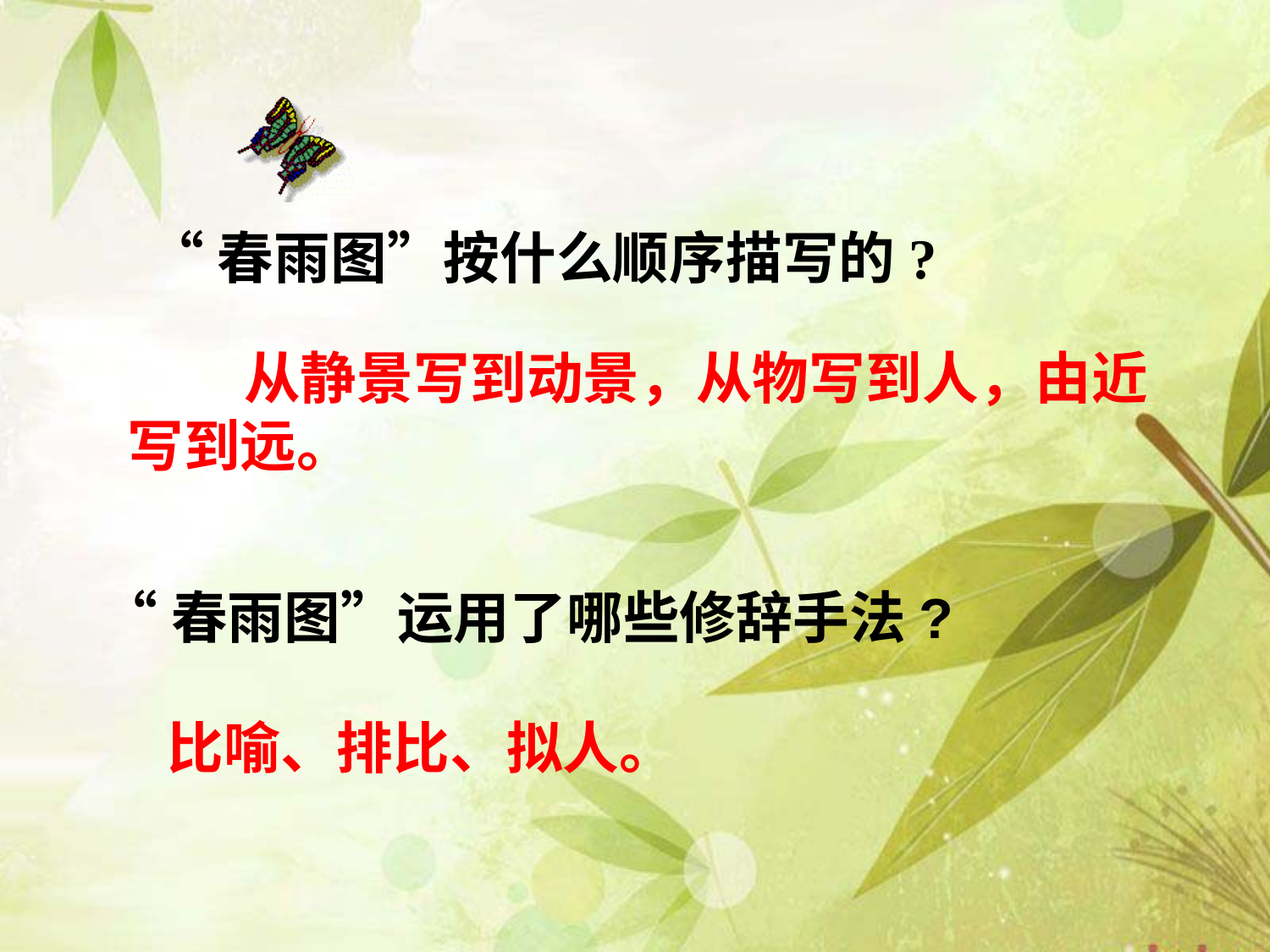

“春雨图”按什么顺序描写的?
        从静景写到动景，从物写到人，由近写到远。
 “春雨图”运用了哪些修辞手法?
比喻、排比、拟人。